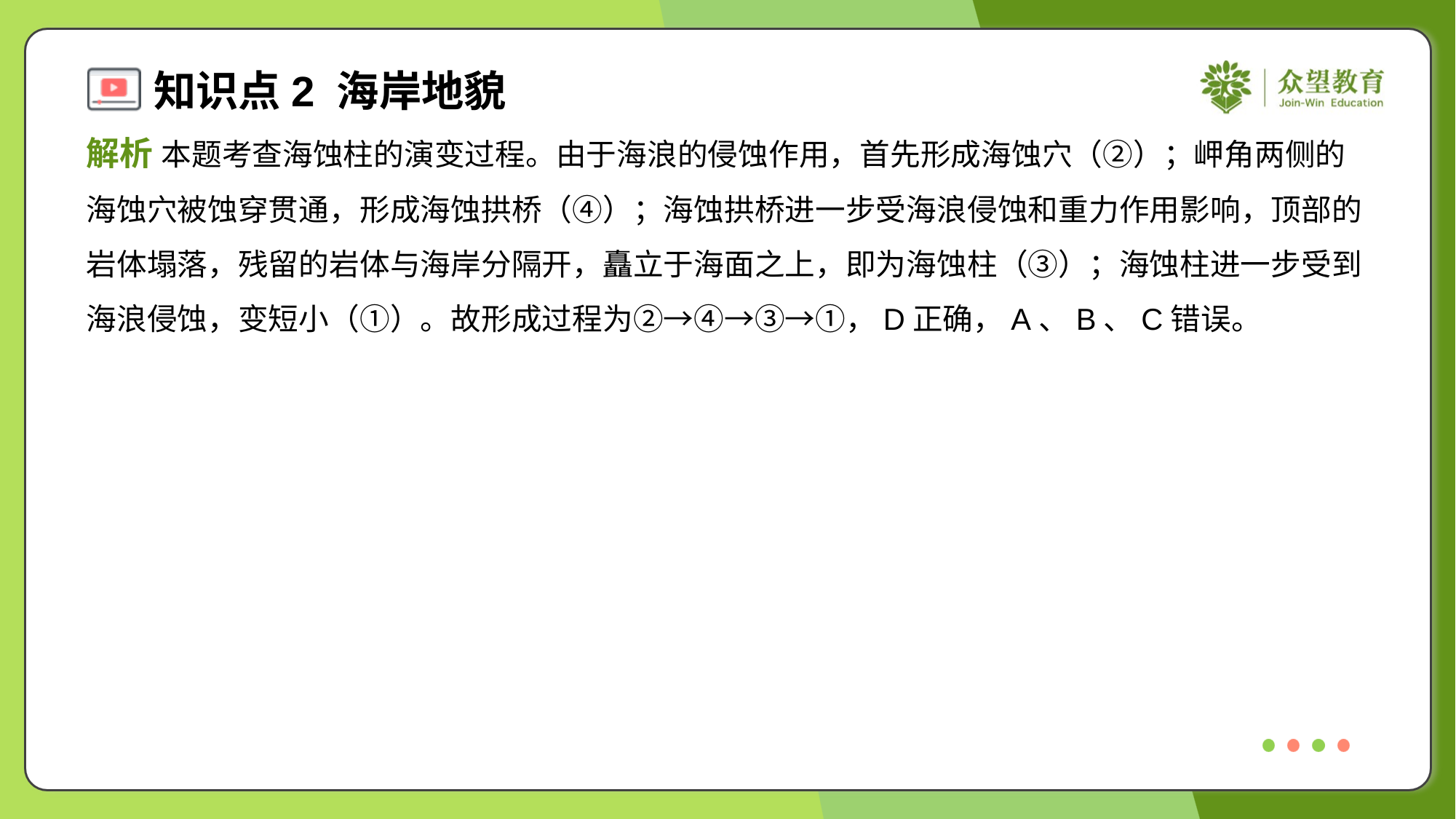

解析 本题考查海蚀柱的演变过程。由于海浪的侵蚀作用，首先形成海蚀穴（②）；岬角两侧的
海蚀穴被蚀穿贯通，形成海蚀拱桥（④）；海蚀拱桥进一步受海浪侵蚀和重力作用影响，顶部的
岩体塌落，残留的岩体与海岸分隔开，矗立于海面之上，即为海蚀柱（③）；海蚀柱进一步受到
海浪侵蚀，变短小（①）。故形成过程为②→④→③→①，D正确，A、B、C错误。